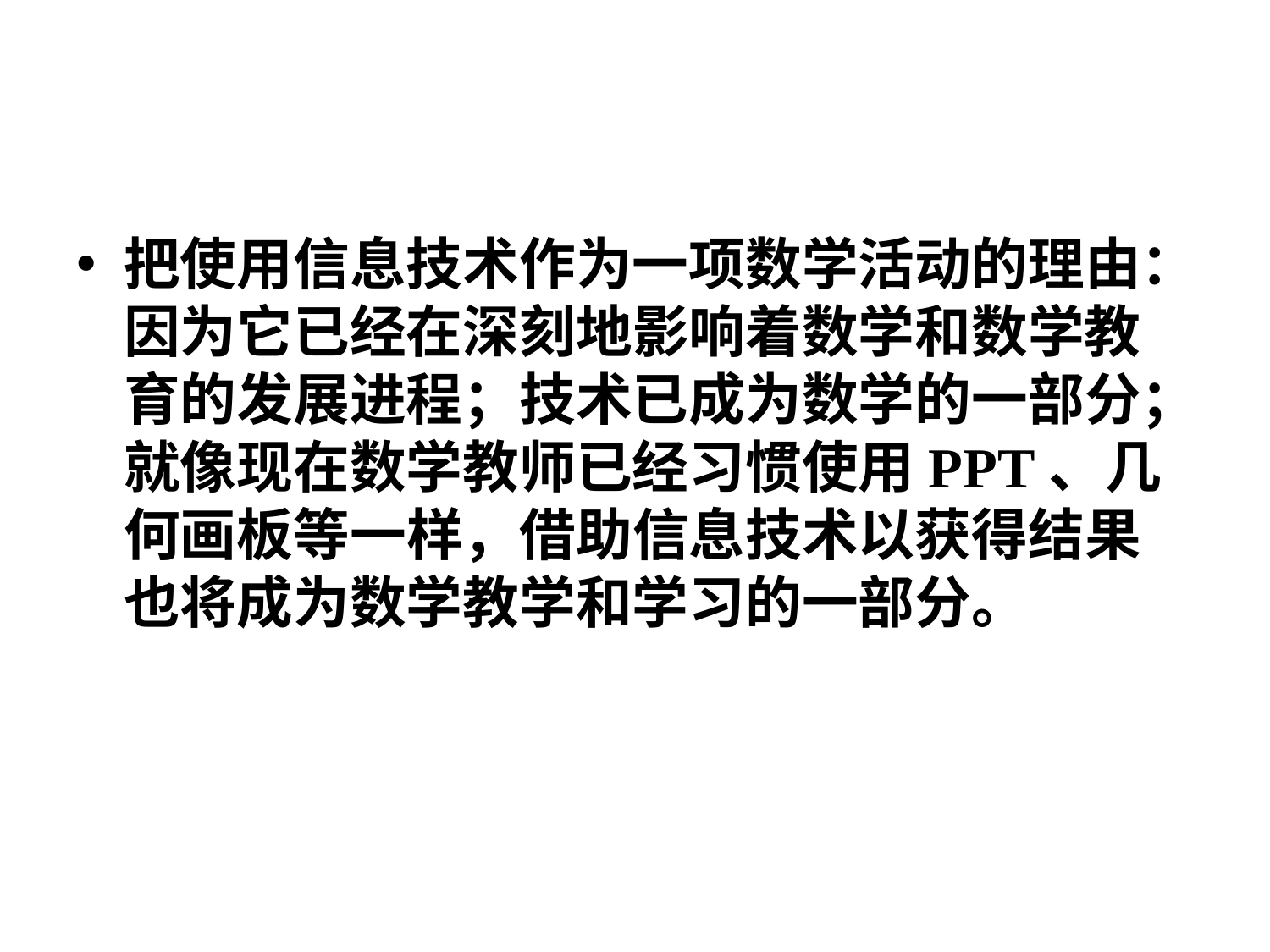

#
把使用信息技术作为一项数学活动的理由：因为它已经在深刻地影响着数学和数学教育的发展进程；技术已成为数学的一部分；就像现在数学教师已经习惯使用PPT、几何画板等一样，借助信息技术以获得结果也将成为数学教学和学习的一部分。